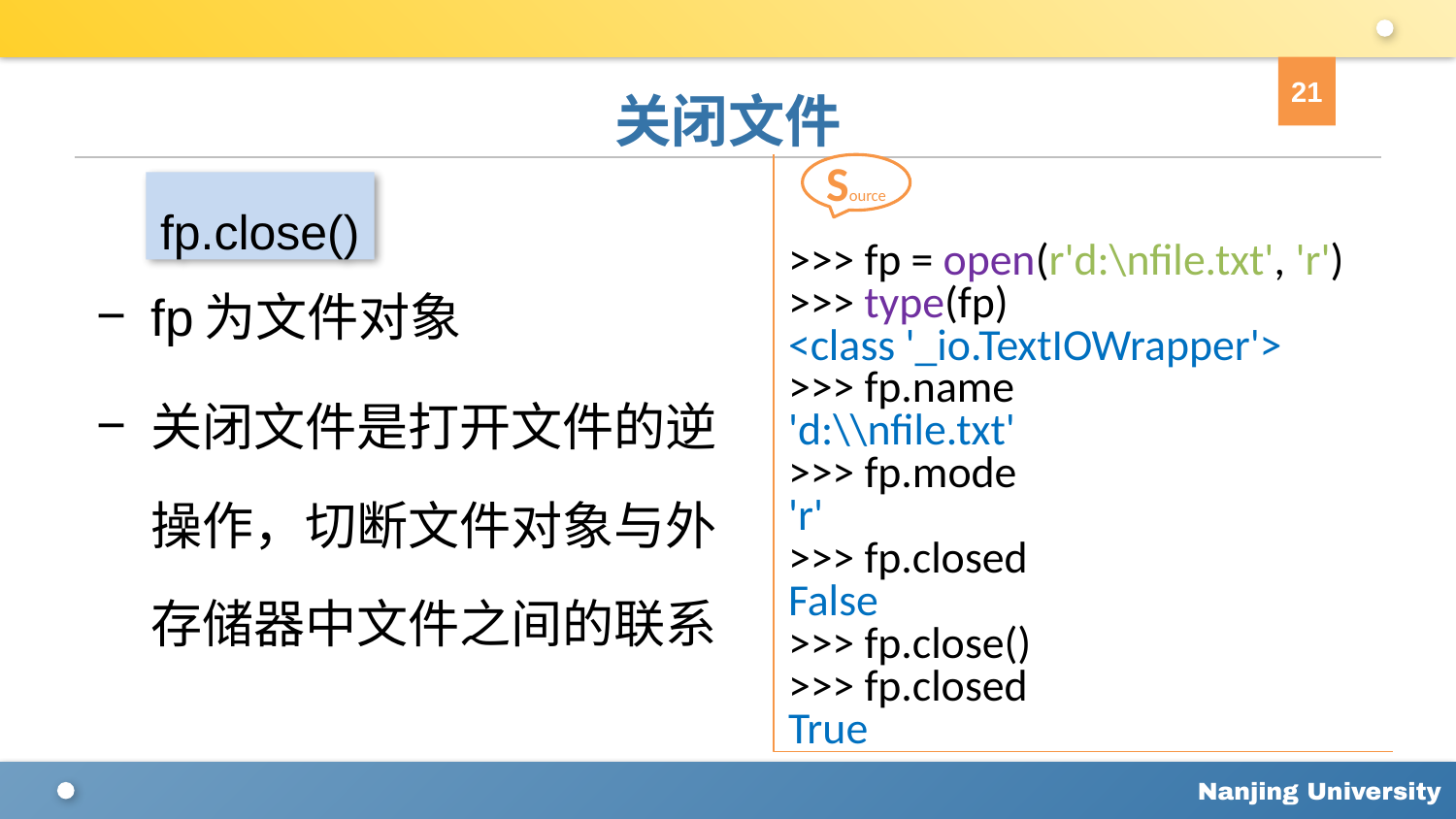

21
# 关闭文件

>>> fp = open(r'd:\nfile.txt', 'r')
>>> type(fp)
<class '_io.TextIOWrapper'>
>>> fp.name
'd:\\nfile.txt'
>>> fp.mode
'r'
>>> fp.closed
False
>>> fp.close()
>>> fp.closed
True
Source

fp为文件对象
关闭文件是打开文件的逆操作，切断文件对象与外存储器中文件之间的联系
fp.close()